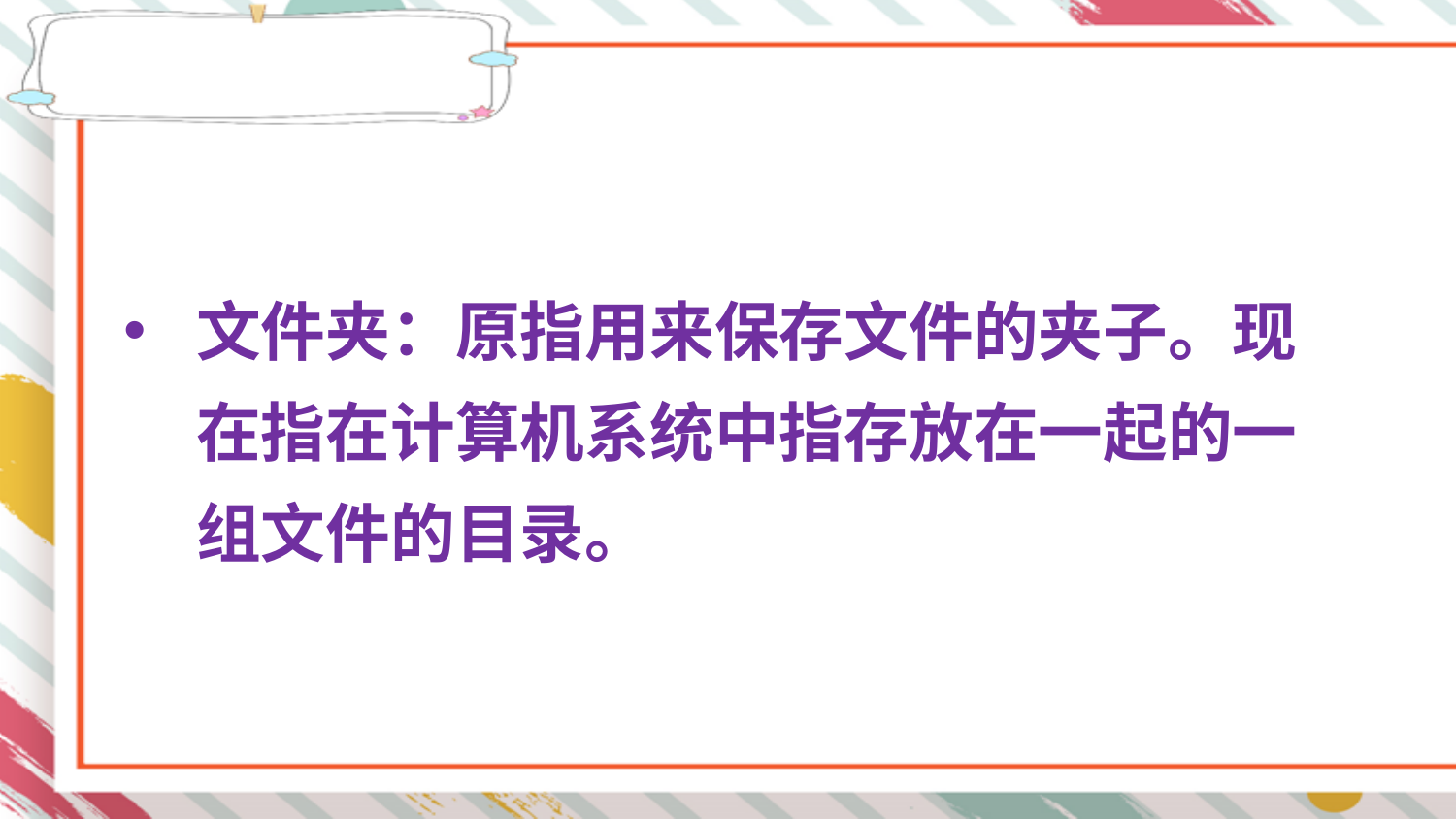

文件夹：原指用来保存文件的夹子。现在指在计算机系统中指存放在一起的一组文件的目录。